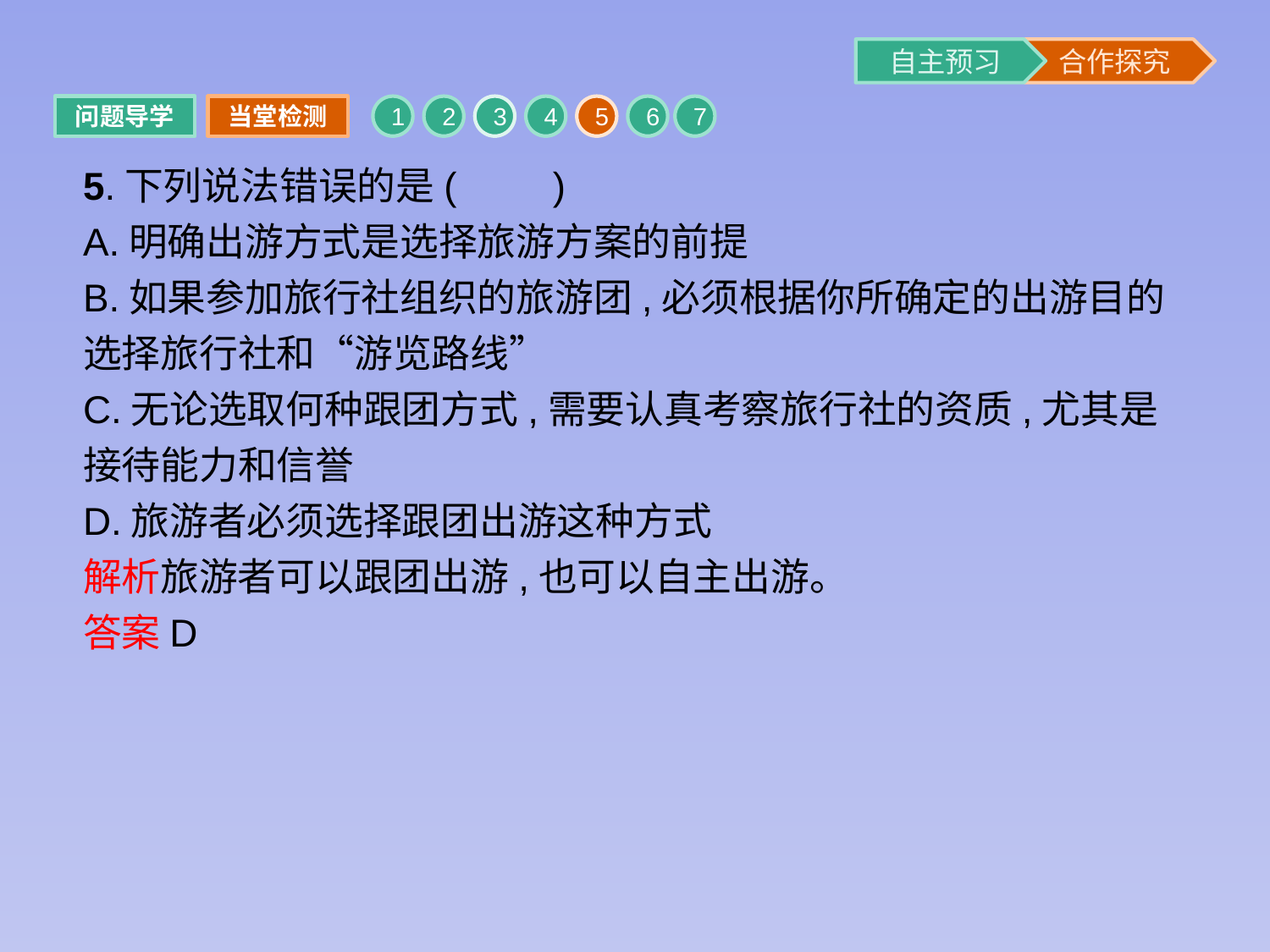

问题导学
当堂检测
1
2
3
4
5
6
7
5.下列说法错误的是(　　)
A.明确出游方式是选择旅游方案的前提
B.如果参加旅行社组织的旅游团,必须根据你所确定的出游目的选择旅行社和“游览路线”
C.无论选取何种跟团方式,需要认真考察旅行社的资质,尤其是接待能力和信誉
D.旅游者必须选择跟团出游这种方式
解析旅游者可以跟团出游,也可以自主出游。
答案D